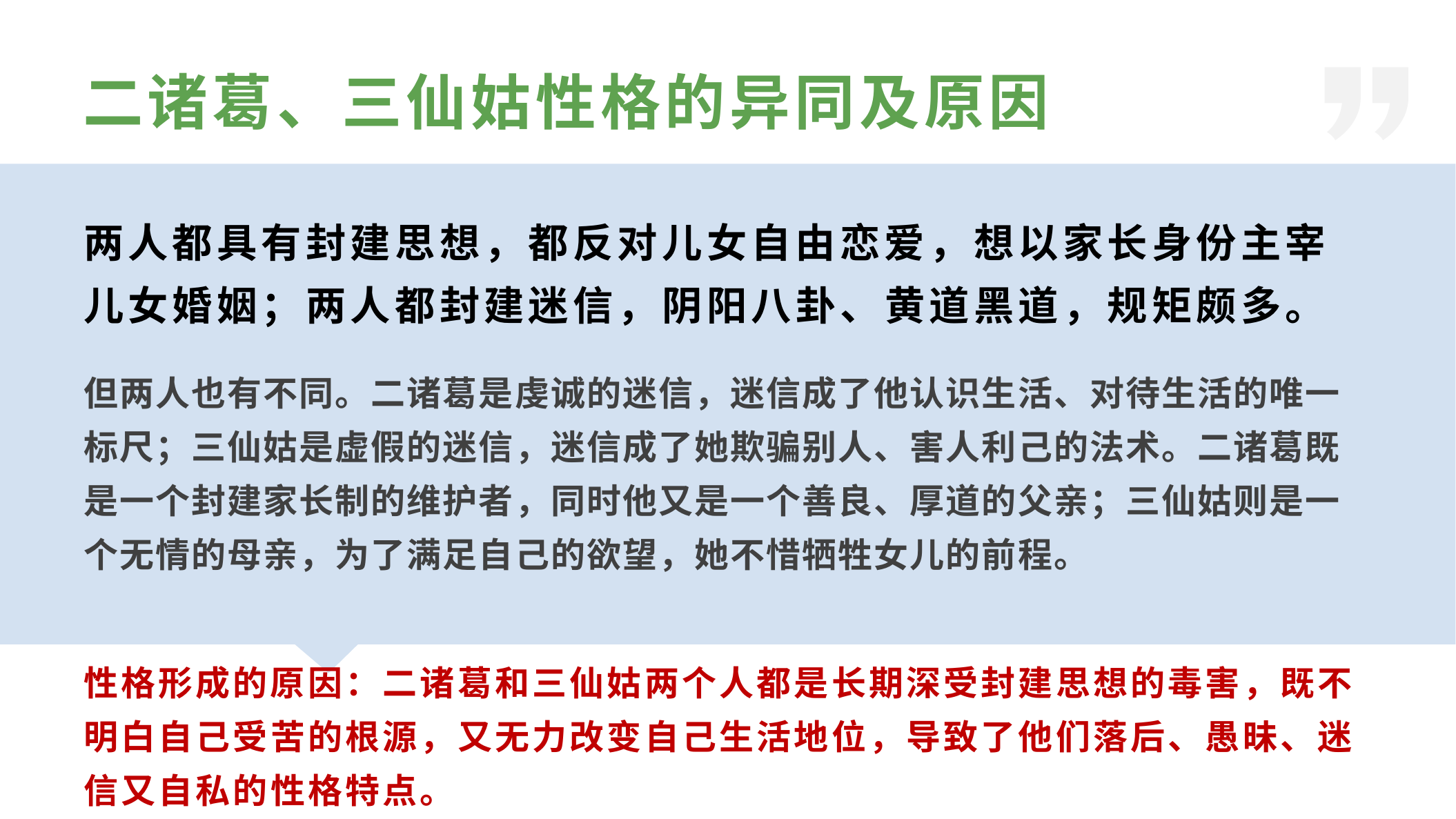

二诸葛、三仙姑性格的异同及原因

两人都具有封建思想，都反对儿女自由恋爱，想以家长身份主宰儿女婚姻；两人都封建迷信，阴阳八卦、黄道黑道，规矩颇多。
但两人也有不同。二诸葛是虔诚的迷信，迷信成了他认识生活、对待生活的唯一标尺；三仙姑是虚假的迷信，迷信成了她欺骗别人、害人利己的法术。二诸葛既是一个封建家长制的维护者，同时他又是一个善良、厚道的父亲；三仙姑则是一个无情的母亲，为了满足自己的欲望，她不惜牺牲女儿的前程。
性格形成的原因：二诸葛和三仙姑两个人都是长期深受封建思想的毒害，既不明白自己受苦的根源，又无力改变自己生活地位，导致了他们落后、愚昧、迷信又自私的性格特点。